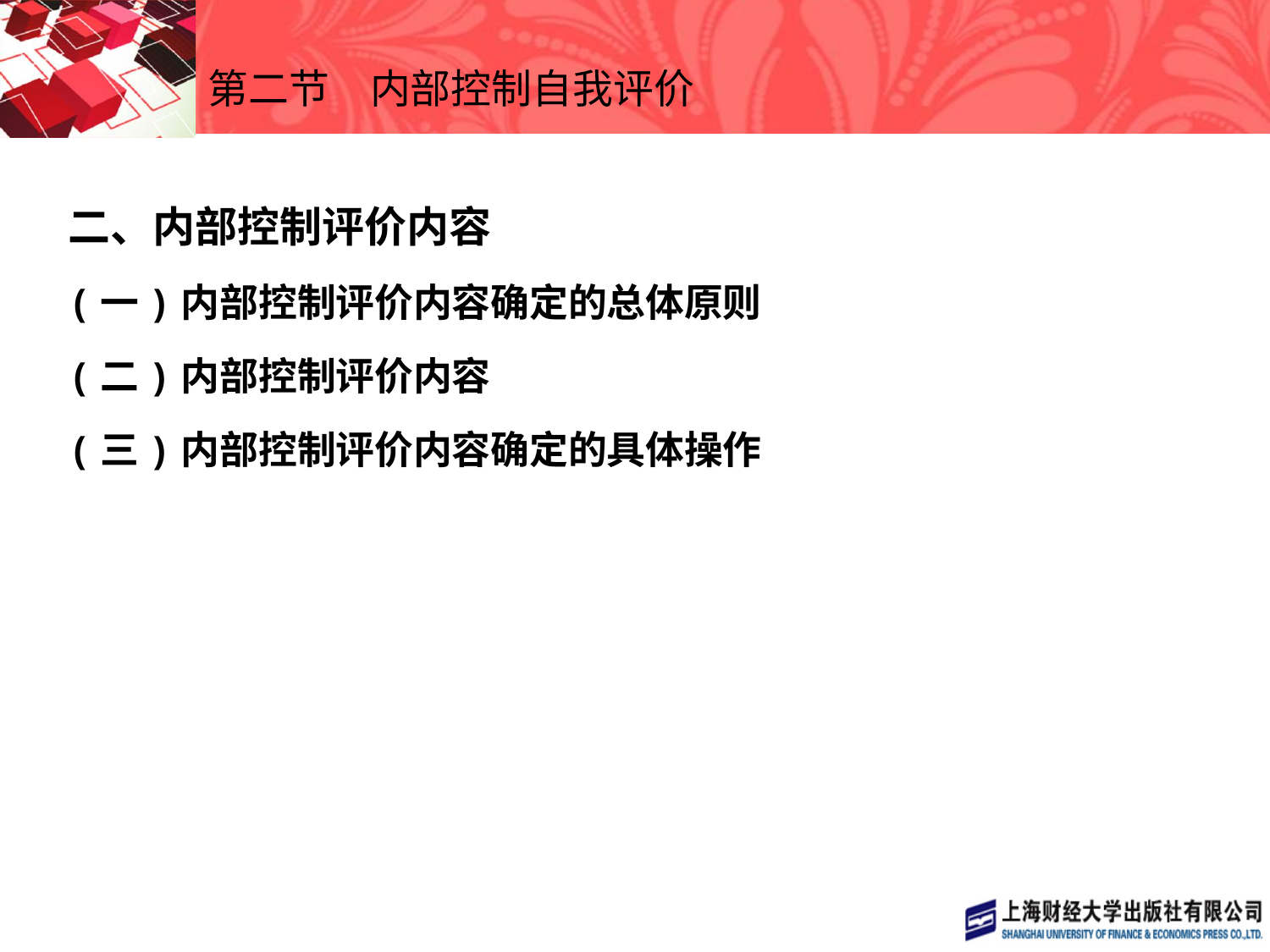

# 第二节　内部控制自我评价
二、内部控制评价内容
(一)内部控制评价内容确定的总体原则
(二)内部控制评价内容
(三)内部控制评价内容确定的具体操作